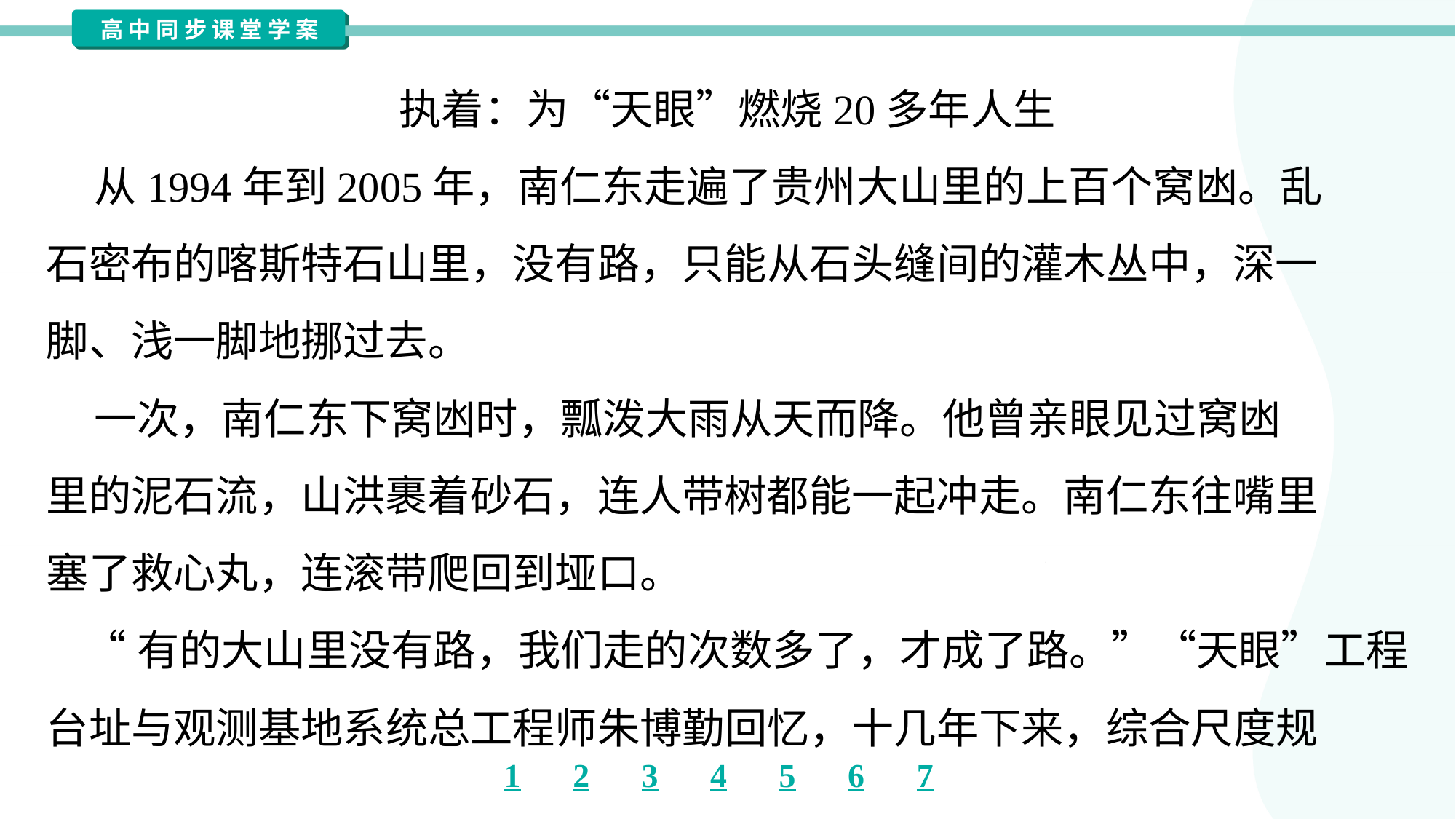

执着：为“天眼”燃烧20多年人生
    从1994年到2005年，南仁东走遍了贵州大山里的上百个窝凼。乱
石密布的喀斯特石山里，没有路，只能从石头缝间的灌木丛中，深一
脚、浅一脚地挪过去。
    一次，南仁东下窝凼时，瓢泼大雨从天而降。他曾亲眼见过窝凼
里的泥石流，山洪裹着砂石，连人带树都能一起冲走。南仁东往嘴里
塞了救心丸，连滚带爬回到垭口。
    “有的大山里没有路，我们走的次数多了，才成了路。”“天眼”工程
台址与观测基地系统总工程师朱博勤回忆，十几年下来，综合尺度规